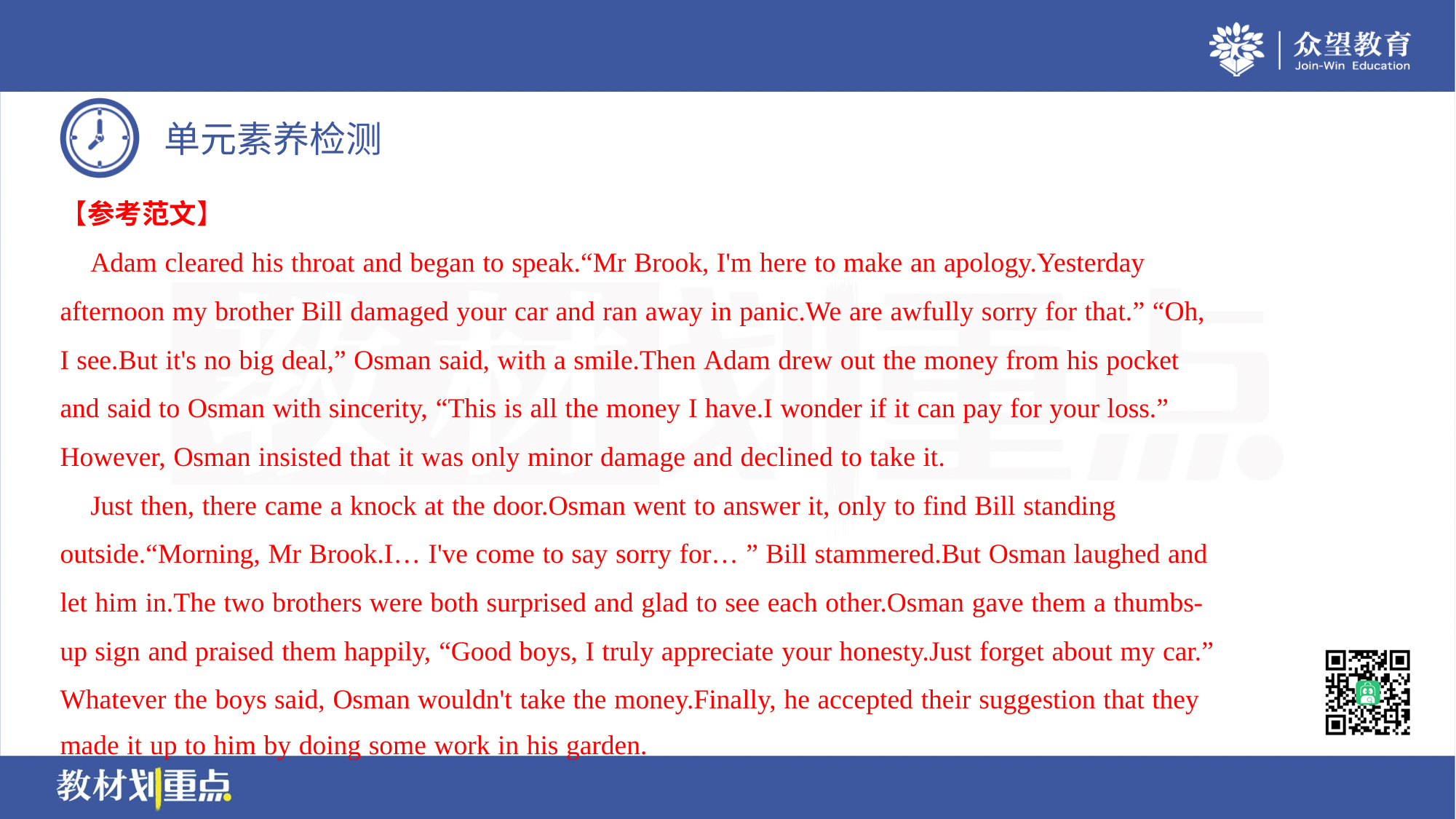

【参考范文】
    Adam cleared his throat and began to speak.“Mr Brook, I'm here to make an apology.Yesterday
afternoon my brother Bill damaged your car and ran away in panic.We are awfully sorry for that.” “Oh,
I see.But it's no big deal,” Osman said, with a smile.Then Adam drew out the money from his pocket
and said to Osman with sincerity, “This is all the money I have.I wonder if it can pay for your loss.”
However, Osman insisted that it was only minor damage and declined to take it.
    Just then, there came a knock at the door.Osman went to answer it, only to find Bill standing
outside.“Morning, Mr Brook.I… I've come to say sorry for… ” Bill stammered.But Osman laughed and
let him in.The two brothers were both surprised and glad to see each other.Osman gave them a thumbs-
up sign and praised them happily, “Good boys, I truly appreciate your honesty.Just forget about my car.”
Whatever the boys said, Osman wouldn't take the money.Finally, he accepted their suggestion that they
made it up to him by doing some work in his garden.